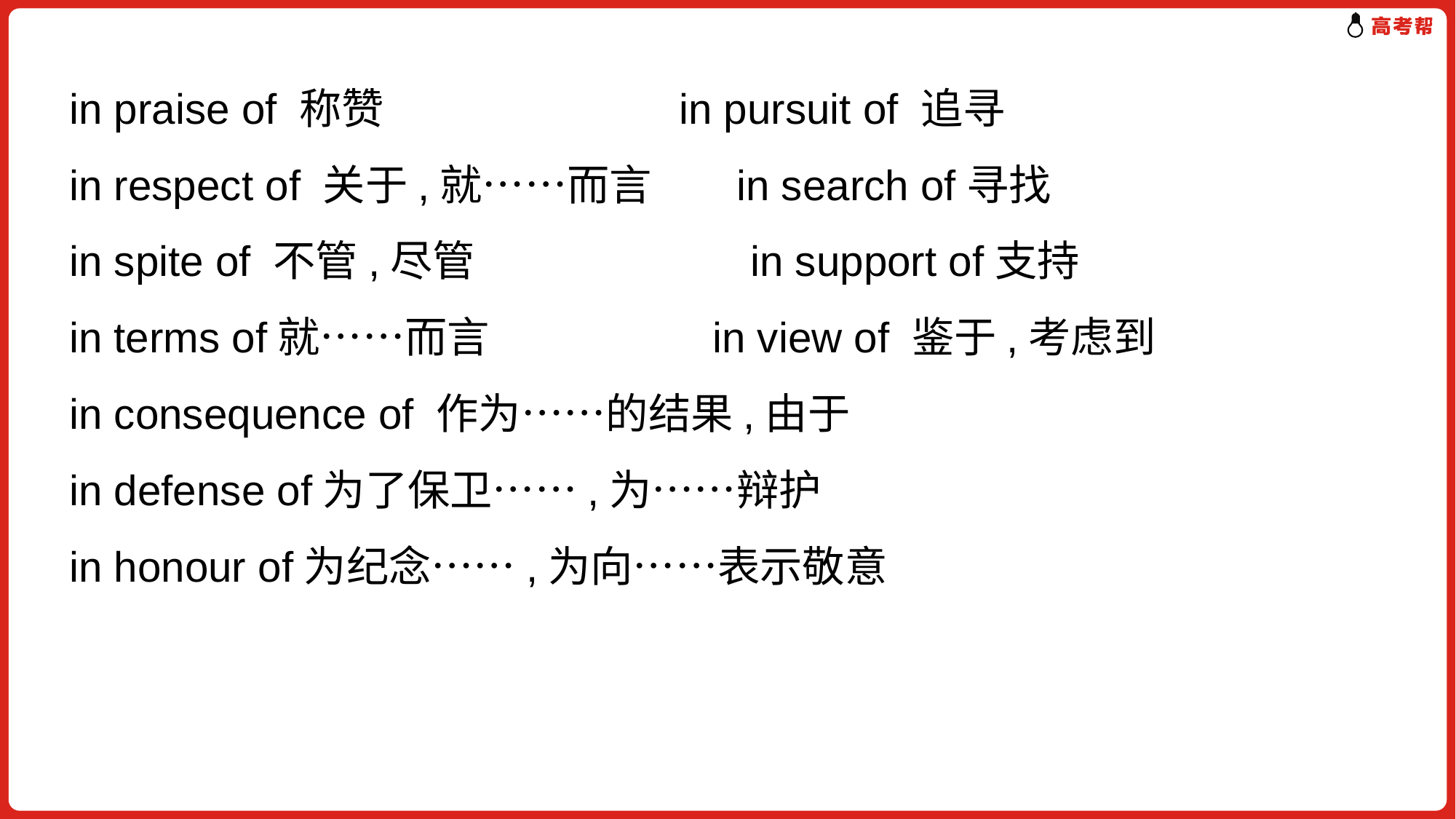

in praise of 称赞	                     in pursuit of 追寻
   in respect of 关于,就……而言	    in search of寻找
   in spite of 不管,尽管	                 in support of支持
   in terms of就……而言	             in view of 鉴于,考虑到
   in consequence of 作为……的结果,由于
   in defense of为了保卫……,为……辩护
   in honour of为纪念……,为向……表示敬意